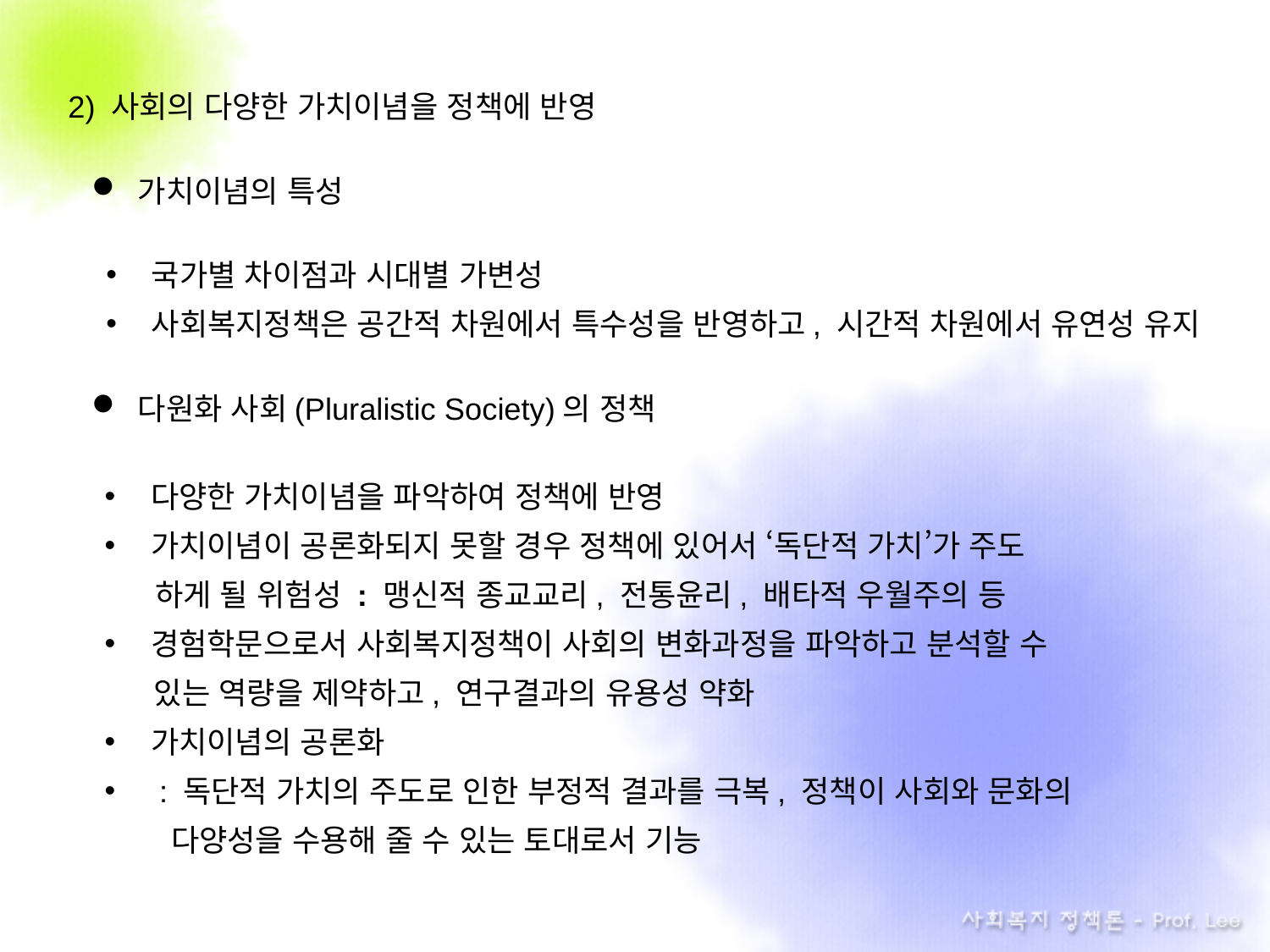

2) 사회의 다양한 가치이념을 정책에 반영

가치이념의 특성

국가별 차이점과 시대별 가변성
사회복지정책은 공간적 차원에서 특수성을 반영하고, 시간적 차원에서 유연성 유지

다원화 사회(Pluralistic Society)의 정책

다양한 가치이념을 파악하여 정책에 반영
가치이념이 공론화되지 못할 경우 정책에 있어서 ‘독단적 가치’가 주도
     하게 될 위험성 : 맹신적 종교교리, 전통윤리, 배타적 우월주의 등
경험학문으로서 사회복지정책이 사회의 변화과정을 파악하고 분석할 수
 .   있는 역량을 제약하고, 연구결과의 유용성 약화
가치이념의 공론화
 : 독단적 가치의 주도로 인한 부정적 결과를 극복, 정책이 사회와 문화의
 ,  .. 다양성을 수용해 줄 수 있는 토대로서 기능